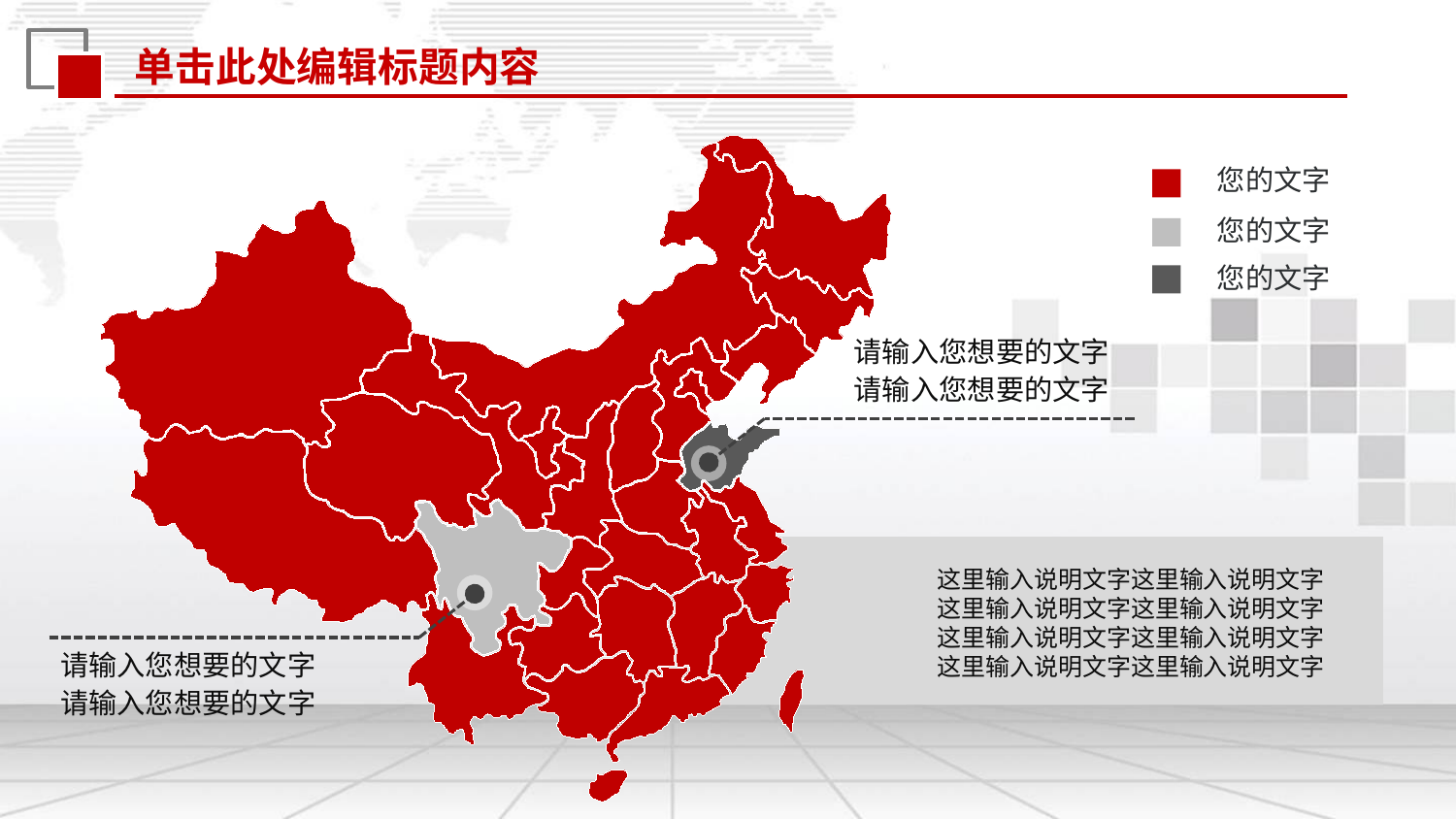

单击此处编辑标题内容

您的文字

您的文字

您的文字

请输入您想要的文字

请输入您想要的文字

这里输入说明文字这里输入说明文字
这里输入说明文字这里输入说明文字
这里输入说明文字这里输入说明文字
这里输入说明文字这里输入说明文字

请输入您想要的文字

请输入您想要的文字